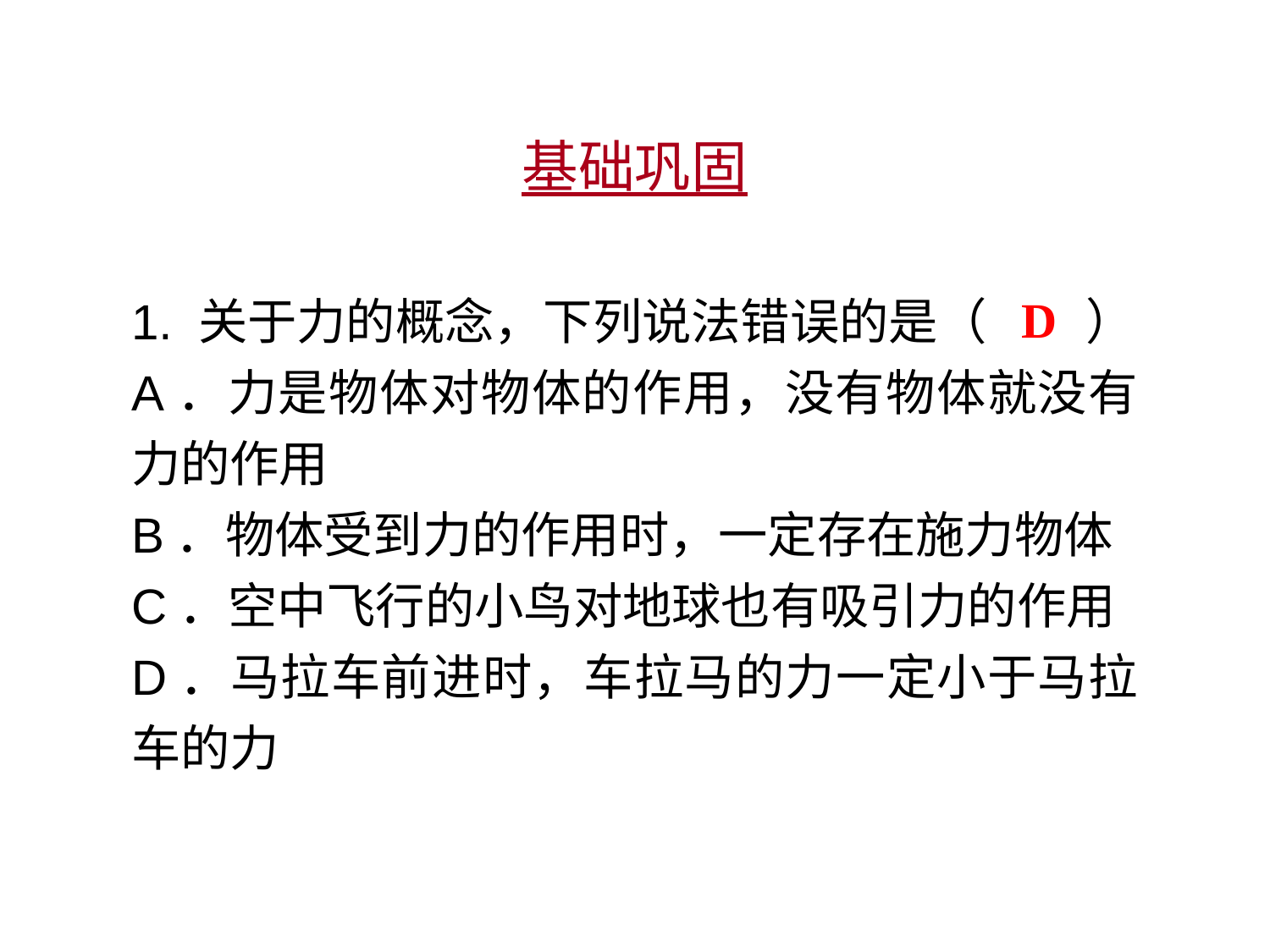

基础巩固
1. 关于力的概念，下列说法错误的是（　　）
A．力是物体对物体的作用，没有物体就没有力的作用
B．物体受到力的作用时，一定存在施力物体
C．空中飞行的小鸟对地球也有吸引力的作用
D．马拉车前进时，车拉马的力一定小于马拉车的力
D